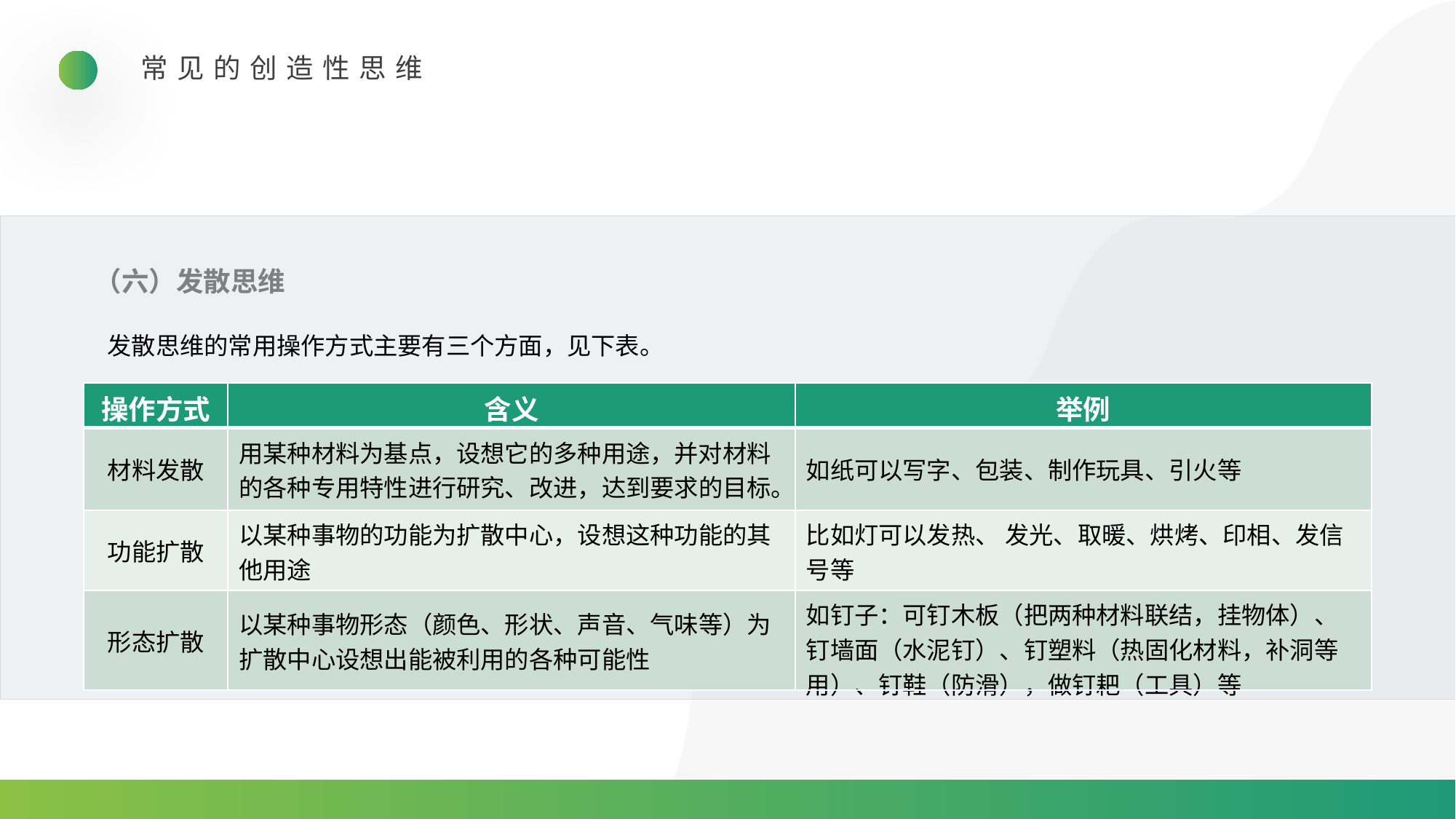

常见的创造性思维

（六）发散思维
发散思维的常用操作方式主要有三个方面，见下表。
| 操作方式 | 含义 | 举例 |
| --- | --- | --- |
| 材料发散 | 用某种材料为基点，设想它的多种用途，并对材料的各种专用特性进行研究、改进，达到要求的目标。 | 如纸可以写字、包装、制作玩具、引火等 |
| 功能扩散 | 以某种事物的功能为扩散中心，设想这种功能的其他用途 | 比如灯可以发热、 发光、取暖、烘烤、印相、发信号等 |
| 形态扩散 | 以某种事物形态（颜色、形状、声音、气味等）为扩散中心设想出能被利用的各种可能性 | 如钉子：可钉木板（把两种材料联结，挂物体）、钉墙面（水泥钉）、钉塑料（热固化材料，补洞等用）、钉鞋（防滑），做钉耙（工具）等 |